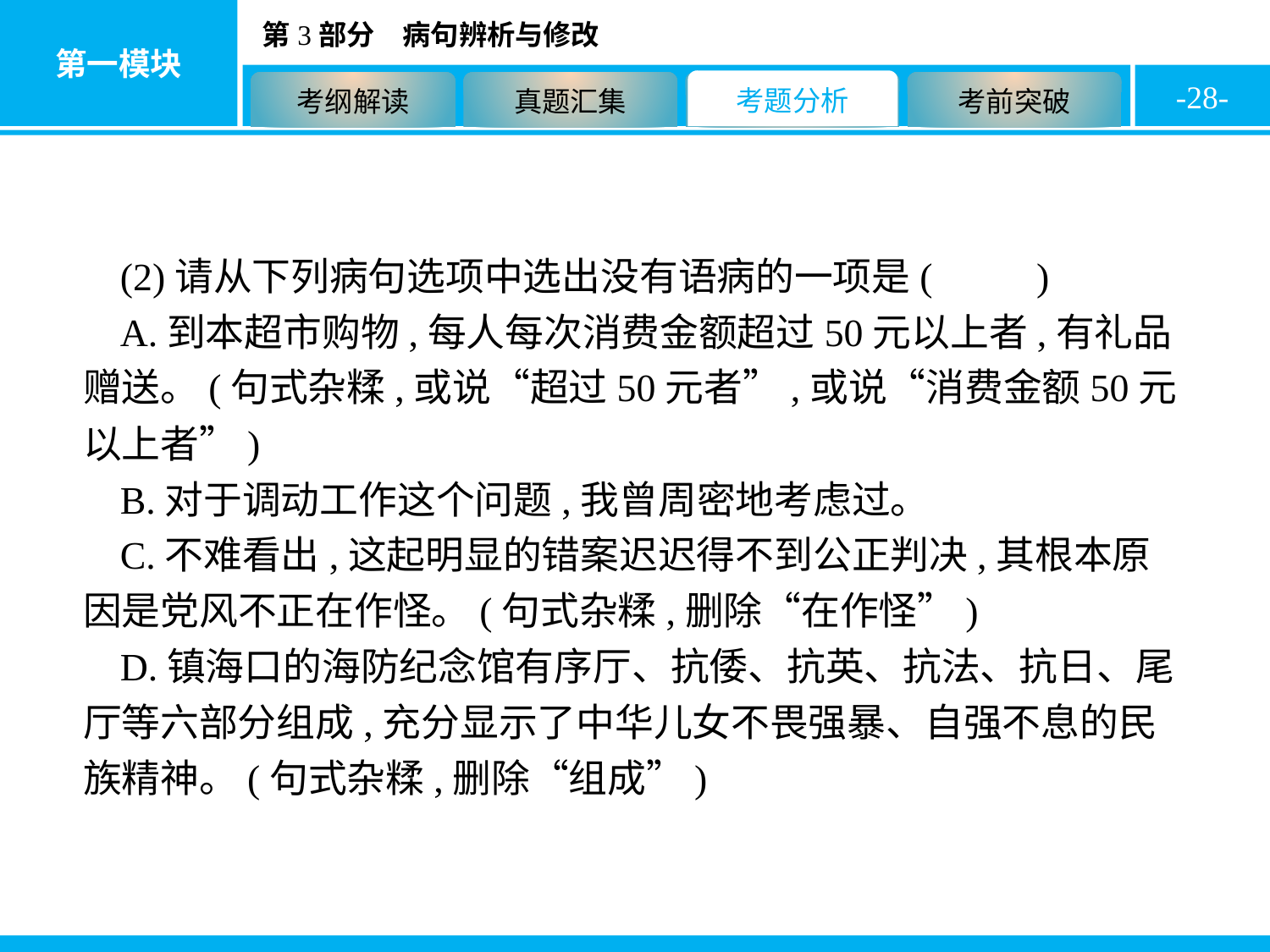

-28-
(2)请从下列病句选项中选出没有语病的一项是(    B    )
A.到本超市购物,每人每次消费金额超过50元以上者,有礼品赠送。(句式杂糅,或说“超过50元者”,或说“消费金额50元以上者”)
B.对于调动工作这个问题,我曾周密地考虑过。
C.不难看出,这起明显的错案迟迟得不到公正判决,其根本原因是党风不正在作怪。(句式杂糅,删除“在作怪”)
D.镇海口的海防纪念馆有序厅、抗倭、抗英、抗法、抗日、尾厅等六部分组成,充分显示了中华儿女不畏强暴、自强不息的民族精神。(句式杂糅,删除“组成”)